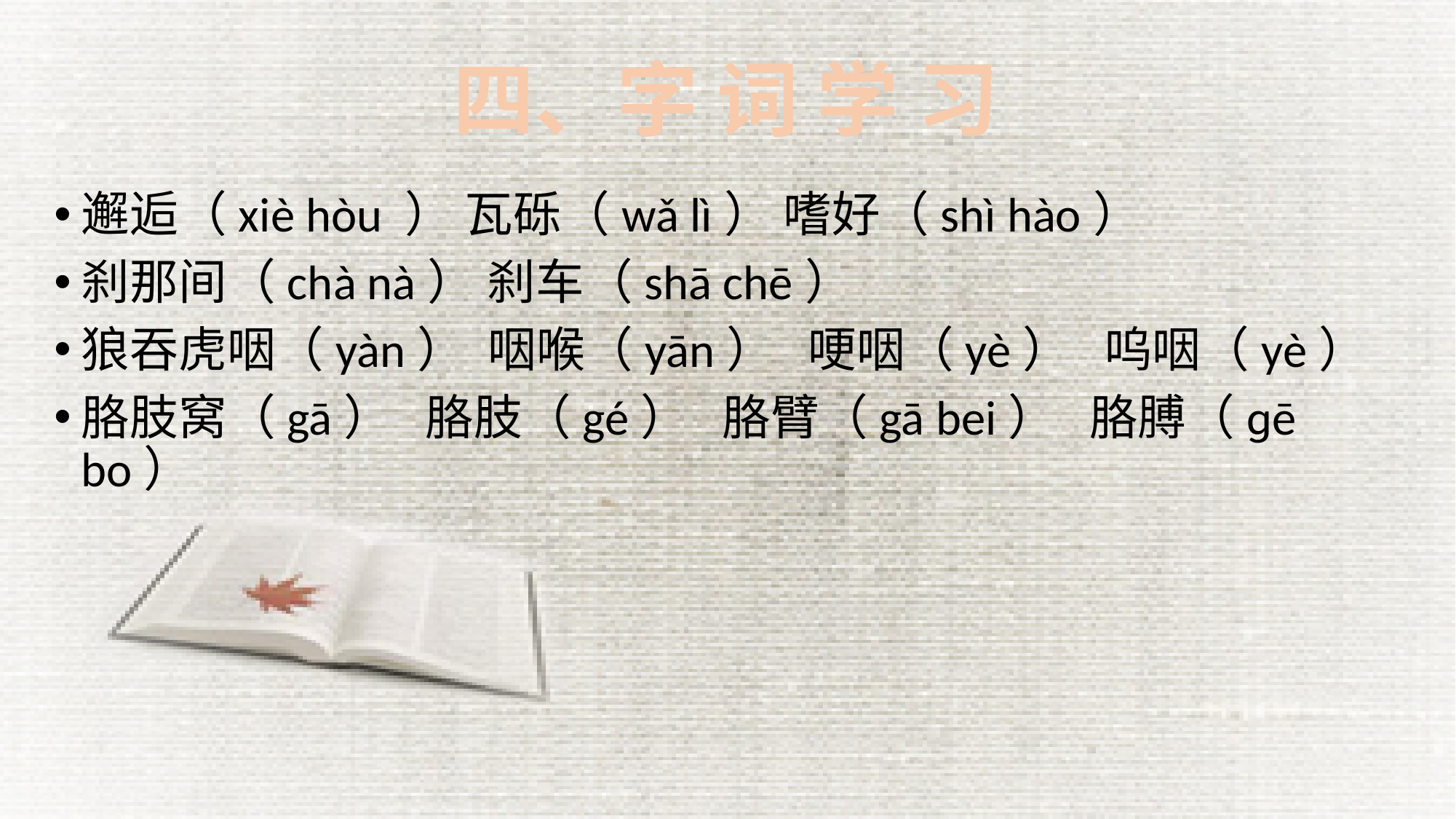

# 四、字 词 学 习
邂逅（xiè hòu ） 瓦砾（wǎ lì） 嗜好（shì hào）
刹那间（chà nà） 刹车（shā chē）
狼吞虎咽（yàn）  咽喉（yān）   哽咽（yè）   呜咽（yè）
胳肢窝（gā）   胳肢（gé）   胳臂（gā bei）   胳膊（ɡē bo）